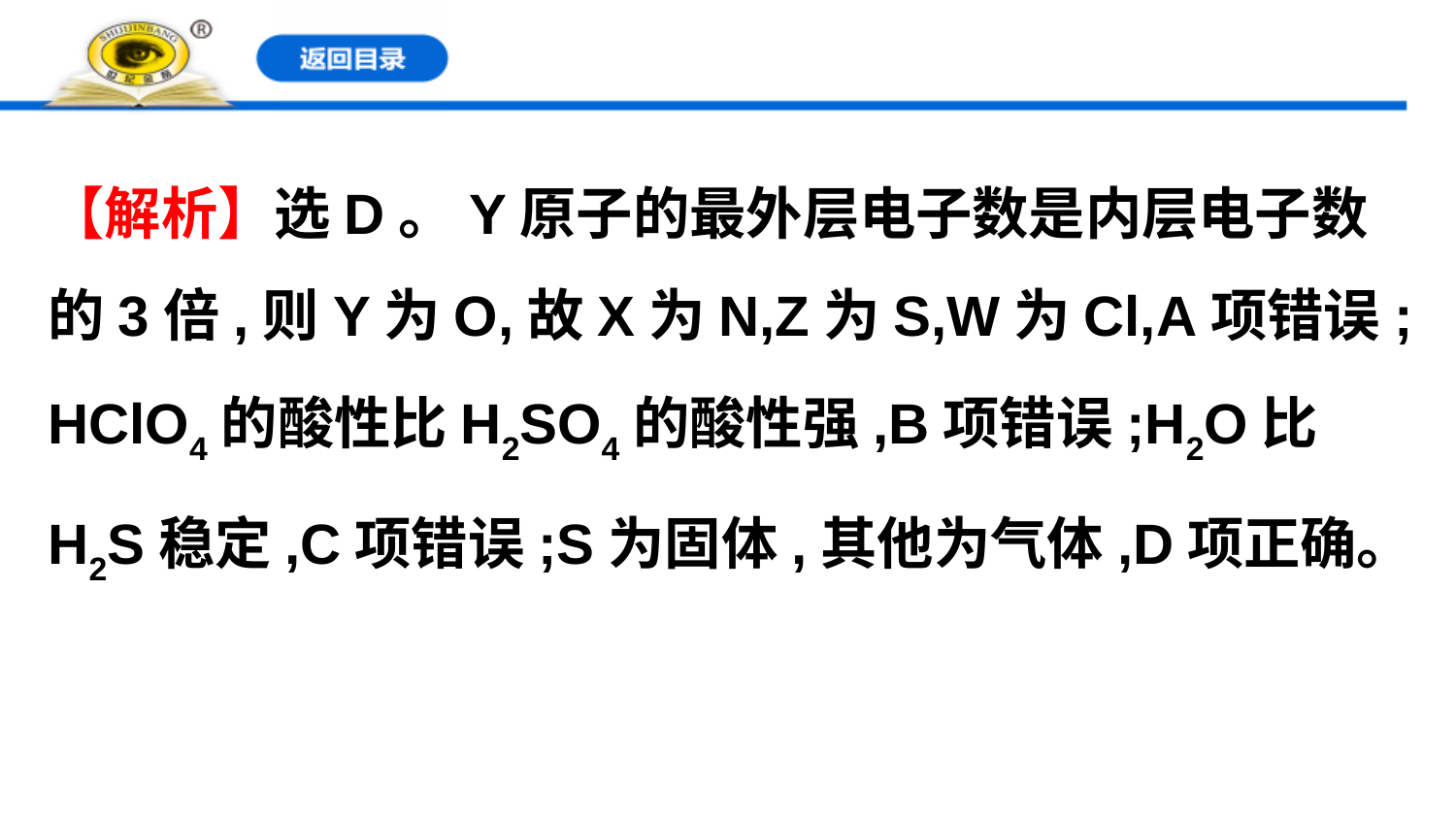

【解析】选D。Y原子的最外层电子数是内层电子数的3倍,则Y为O,故X为N,Z为S,W为Cl,A项错误;HClO4的酸性比H2SO4的酸性强,B项错误;H2O比H2S稳定,C项错误;S为固体,其他为气体,D项正确。